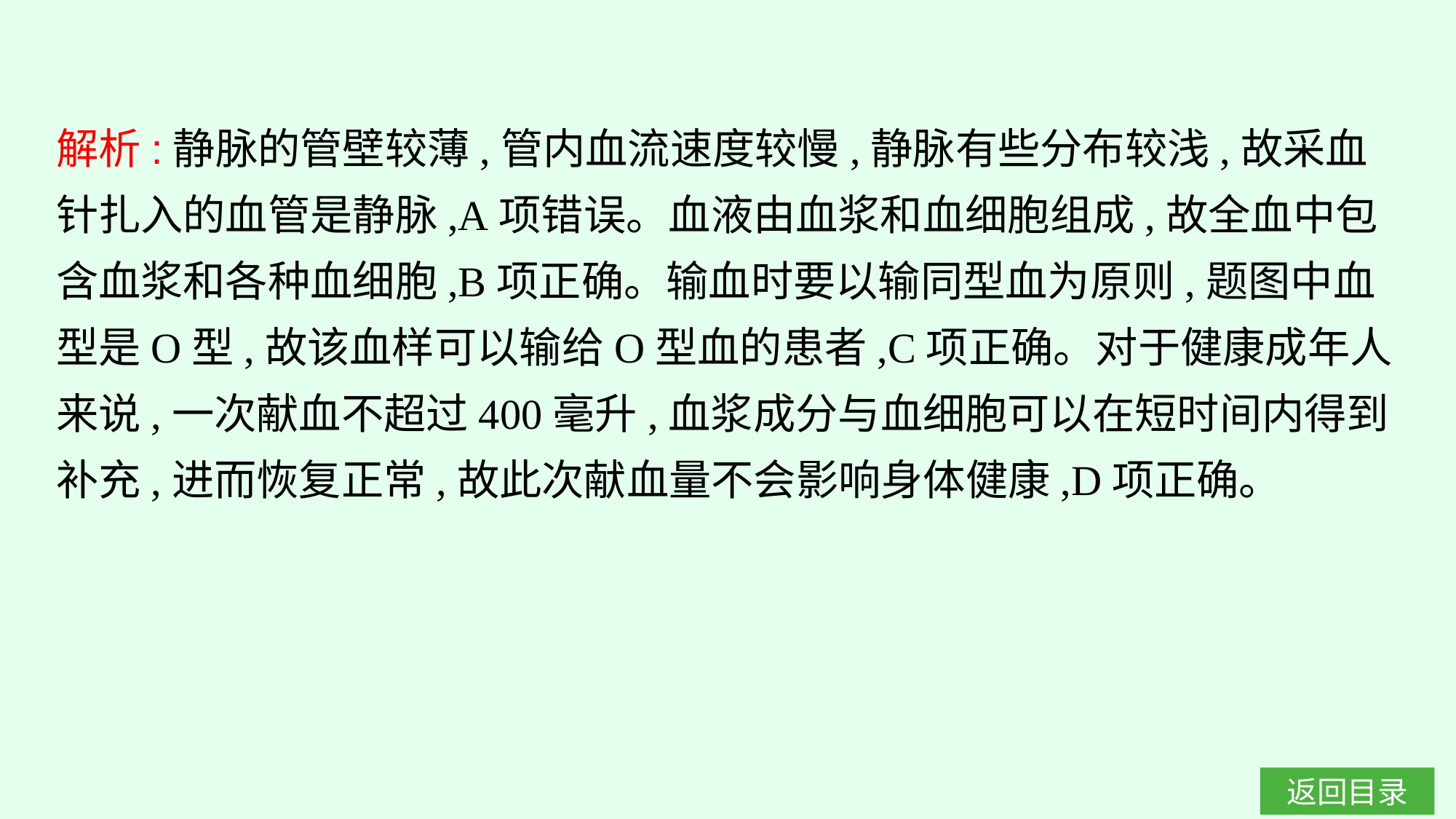

解析:静脉的管壁较薄,管内血流速度较慢,静脉有些分布较浅,故采血针扎入的血管是静脉,A项错误。血液由血浆和血细胞组成,故全血中包含血浆和各种血细胞,B项正确。输血时要以输同型血为原则,题图中血型是O型,故该血样可以输给O型血的患者,C项正确。对于健康成年人来说,一次献血不超过400毫升,血浆成分与血细胞可以在短时间内得到补充,进而恢复正常,故此次献血量不会影响身体健康,D项正确。